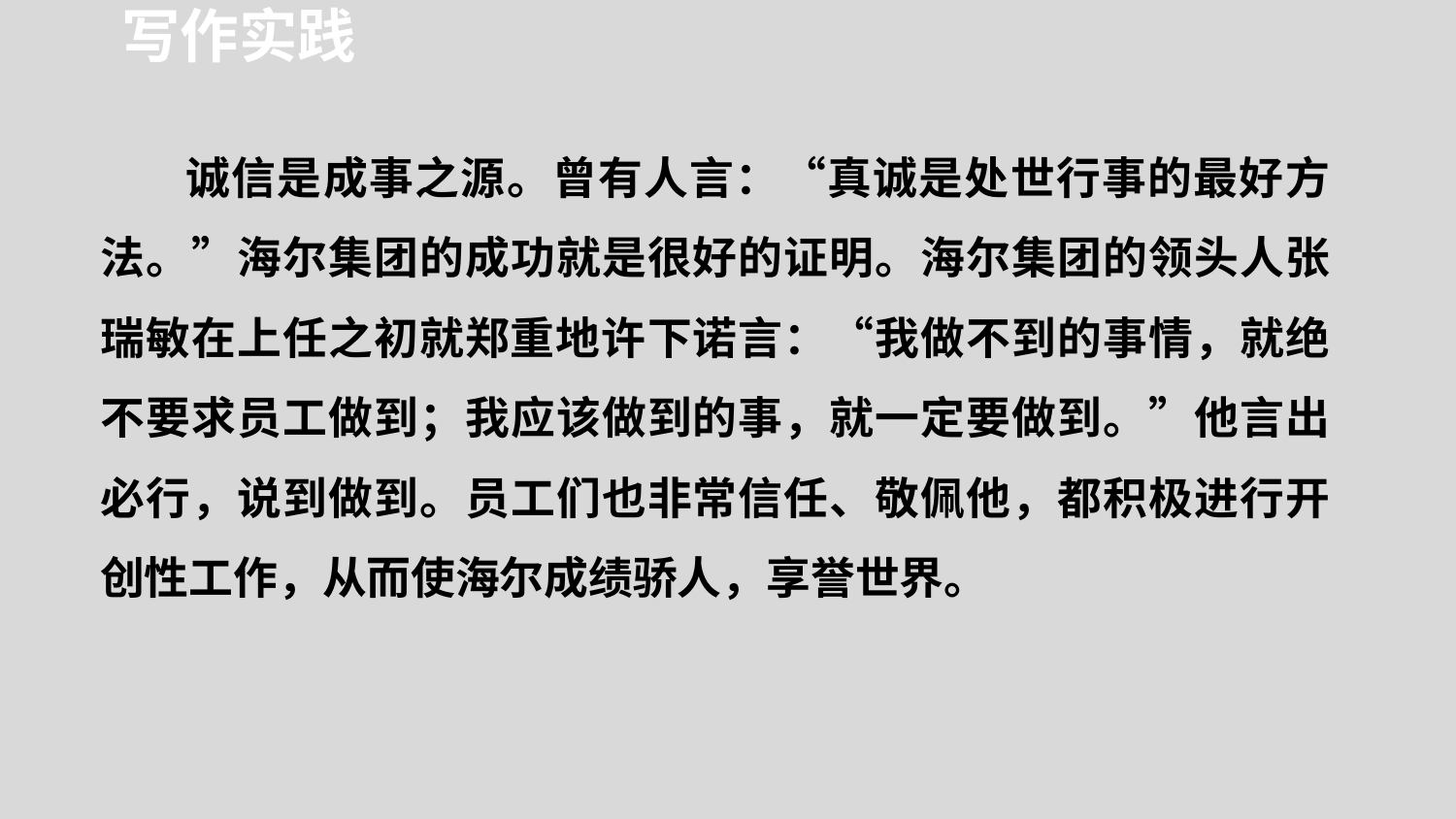

写作实践
诚信是成事之源。曾有人言：“真诚是处世行事的最好方法。”海尔集团的成功就是很好的证明。海尔集团的领头人张瑞敏在上任之初就郑重地许下诺言：“我做不到的事情，就绝不要求员工做到；我应该做到的事，就一定要做到。”他言出必行，说到做到。员工们也非常信任、敬佩他，都积极进行开创性工作，从而使海尔成绩骄人，享誉世界。